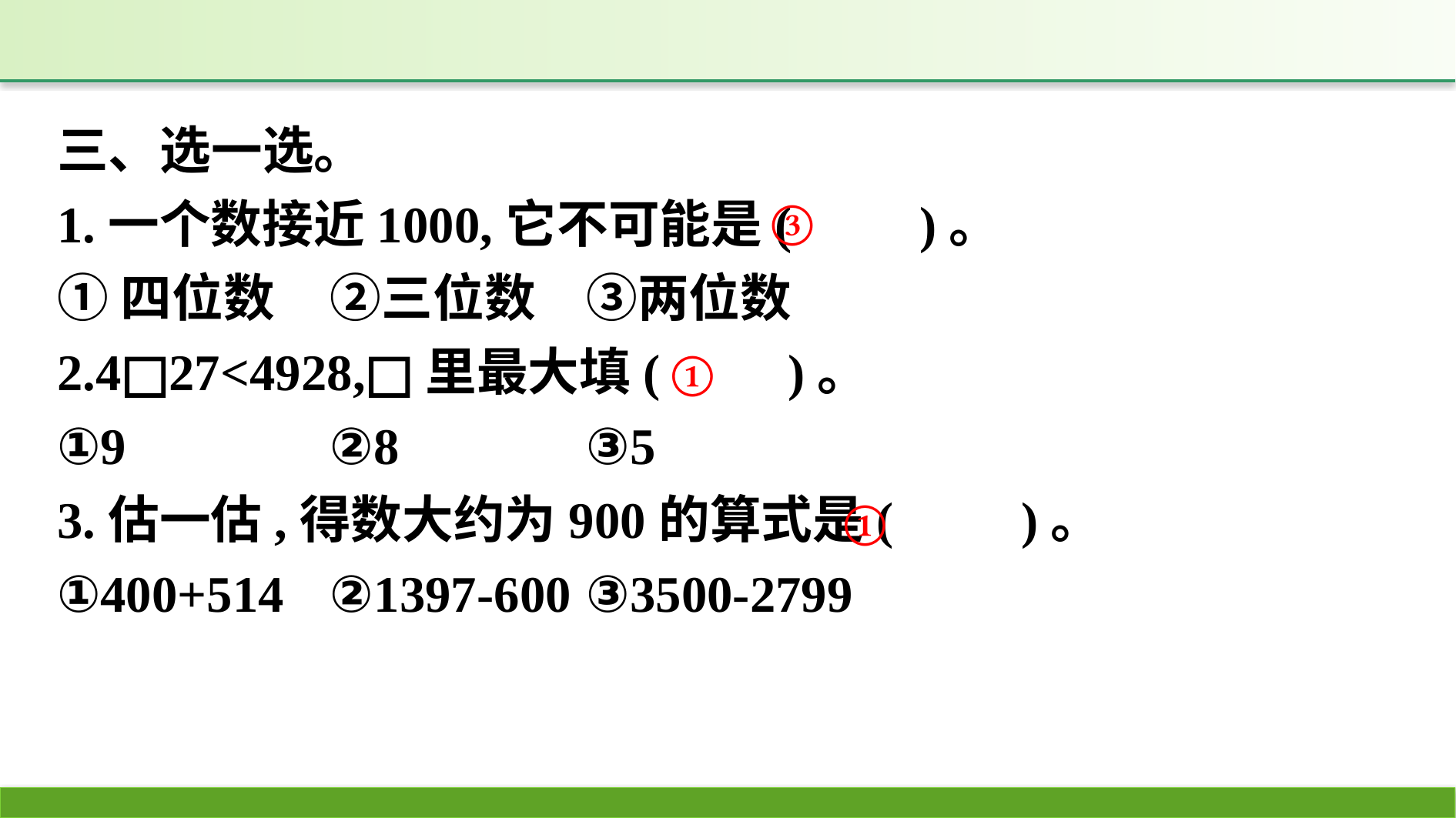

三、选一选。
1.一个数接近1000,它不可能是(　　)。
①四位数	②三位数	③两位数
2.4□27<4928,□里最大填(　　)。
①9		②8		③5
3.估一估,得数大约为900的算式是(　　)。
①400+514	②1397-600	③3500-2799
③
①
①